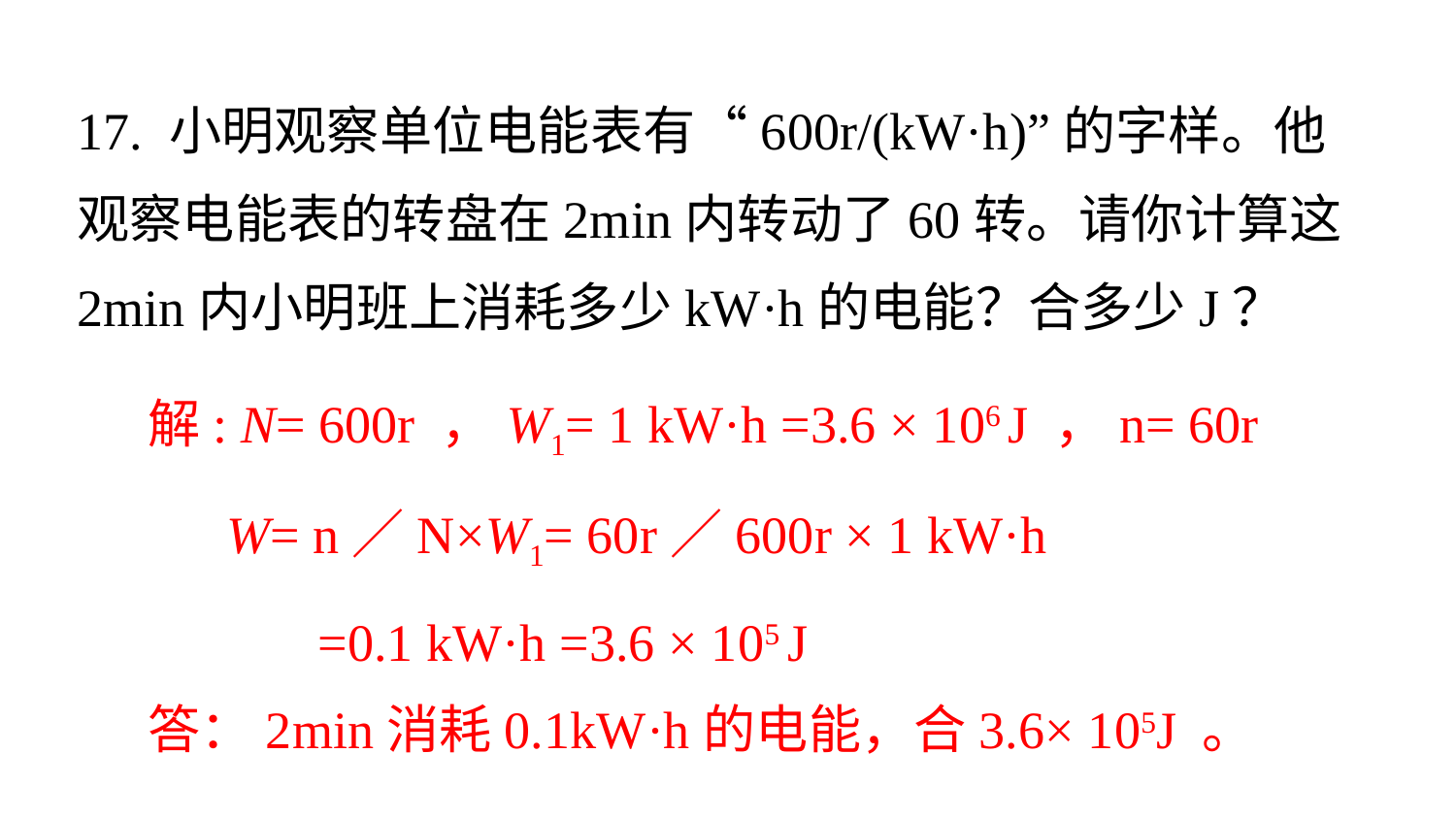

17. 小明观察单位电能表有“600r/(kW·h)”的字样。他观察电能表的转盘在2min内转动了60转。请你计算这2min内小明班上消耗多少kW·h的电能？合多少J？
解: N= 600r ，W1= 1 kW·h =3.6 × 106 J ，n= 60r
      W= n／N×W1= 60r／600r × 1 kW·h
             =0.1 kW·h =3.6 × 105 J
答：2min消耗0.1kW·h的电能，合3.6× 105J 。